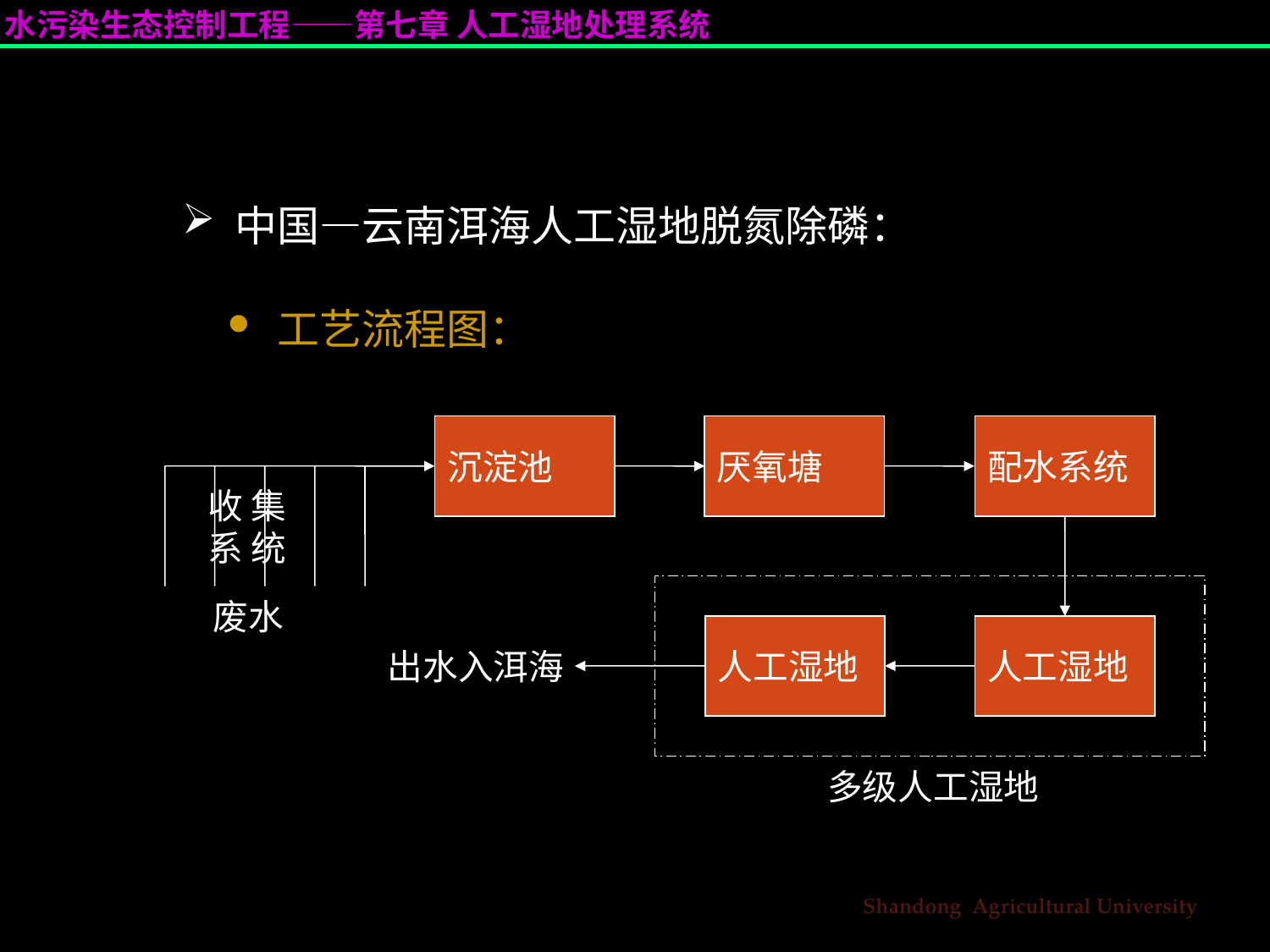

中国—云南洱海人工湿地脱氮除磷：
 工艺流程图：
沉淀池
厌氧塘
配水系统

收 集
系 统

废水

人工湿地
人工湿地
出水入洱海

多级人工湿地